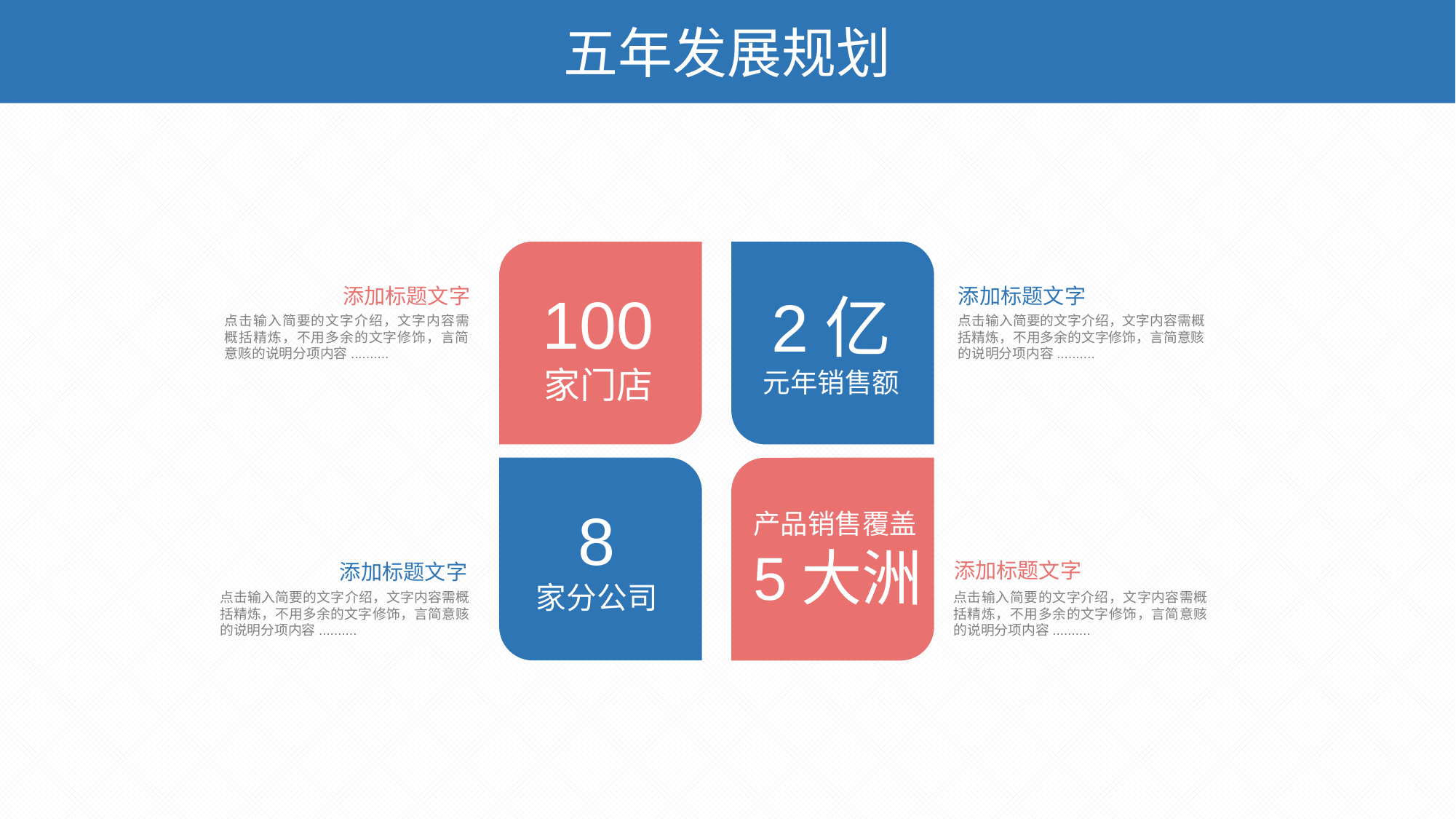

五年发展规划

添加标题文字

100
家门店
添加标题文字

2亿
元年销售额
点击输入简要的文字介绍，文字内容需概括精炼，不用多余的文字修饰，言简意赅的说明分项内容..........
点击输入简要的文字介绍，文字内容需概括精炼，不用多余的文字修饰，言简意赅的说明分项内容..........

8
家分公司
产品销售覆盖
5大洲
添加标题文字

添加标题文字

点击输入简要的文字介绍，文字内容需概括精炼，不用多余的文字修饰，言简意赅的说明分项内容..........
点击输入简要的文字介绍，文字内容需概括精炼，不用多余的文字修饰，言简意赅的说明分项内容..........